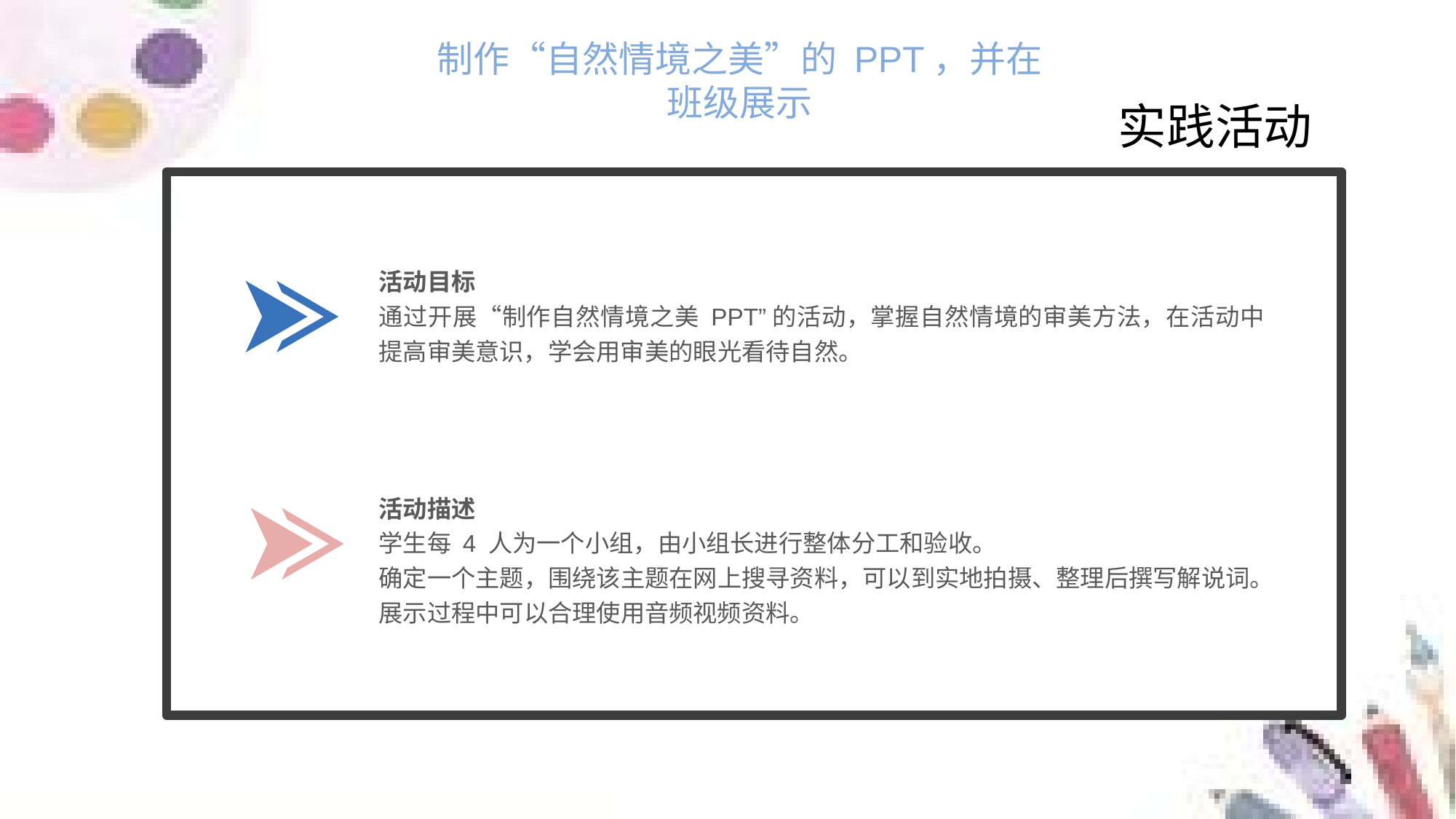

制作“自然情境之美”的 PPT，并在班级展示
实践活动

活动目标
通过开展“制作自然情境之美 PPT”的活动，掌握自然情境的审美方法，在活动中提高审美意识，学会用审美的眼光看待自然。

活动描述
学生每 4 人为一个小组，由小组长进行整体分工和验收。
确定一个主题，围绕该主题在网上搜寻资料，可以到实地拍摄、整理后撰写解说词。
展示过程中可以合理使用音频视频资料。